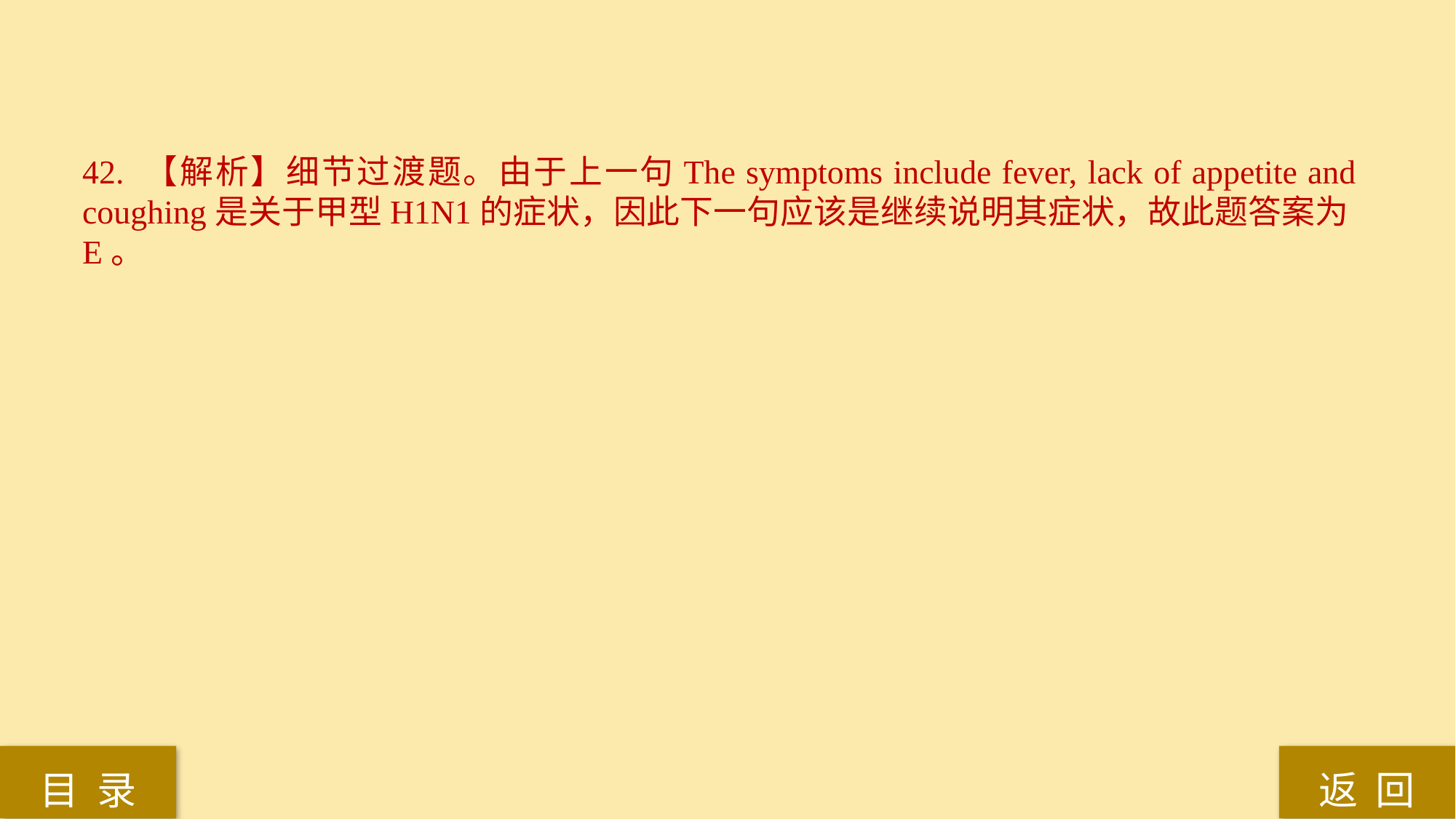

42. 【解析】细节过渡题。由于上一句The symptoms include fever, lack of appetite and coughing是关于甲型H1N1的症状，因此下一句应该是继续说明其症状，故此题答案为E。
返  回